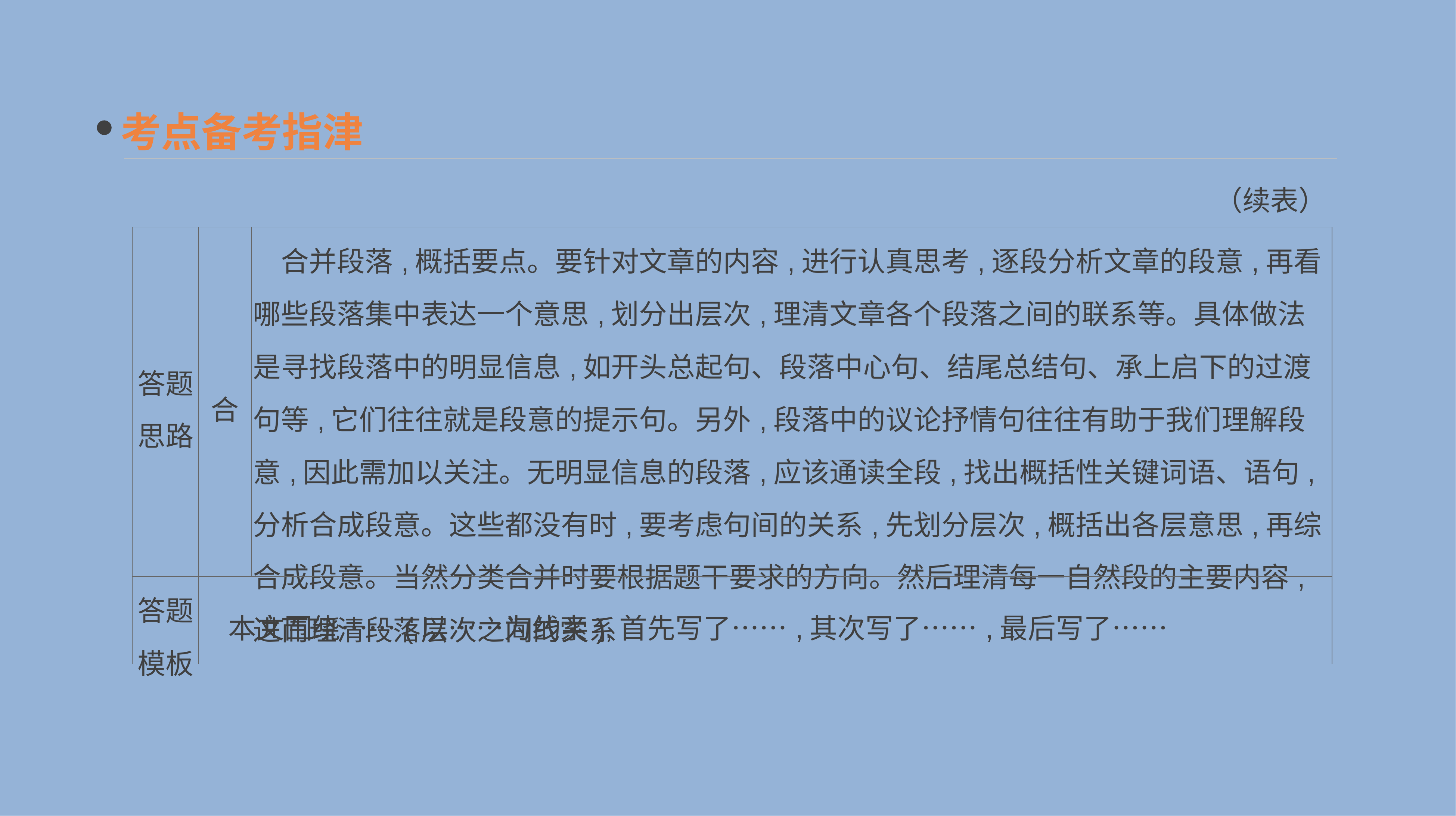

考点备考指津

（续表）
| 答题 思路 | 合 | 合并段落,概括要点。要针对文章的内容,进行认真思考,逐段分析文章的段意,再看哪些段落集中表达一个意思,划分出层次,理清文章各个段落之间的联系等。具体做法是寻找段落中的明显信息,如开头总起句、段落中心句、结尾总结句、承上启下的过渡句等,它们往往就是段意的提示句。另外,段落中的议论抒情句往往有助于我们理解段意,因此需加以关注。无明显信息的段落,应该通读全段,找出概括性关键词语、语句,分析合成段意。这些都没有时,要考虑句间的关系,先划分层次,概括出各层意思,再综合成段意。当然分类合并时要根据题干要求的方向。然后理清每一自然段的主要内容,进而理清段落层次之间的关系 |
| --- | --- | --- |
| 答题 模板 | 本文围绕……(以……为线索),首先写了……,其次写了……,最后写了…… |  |